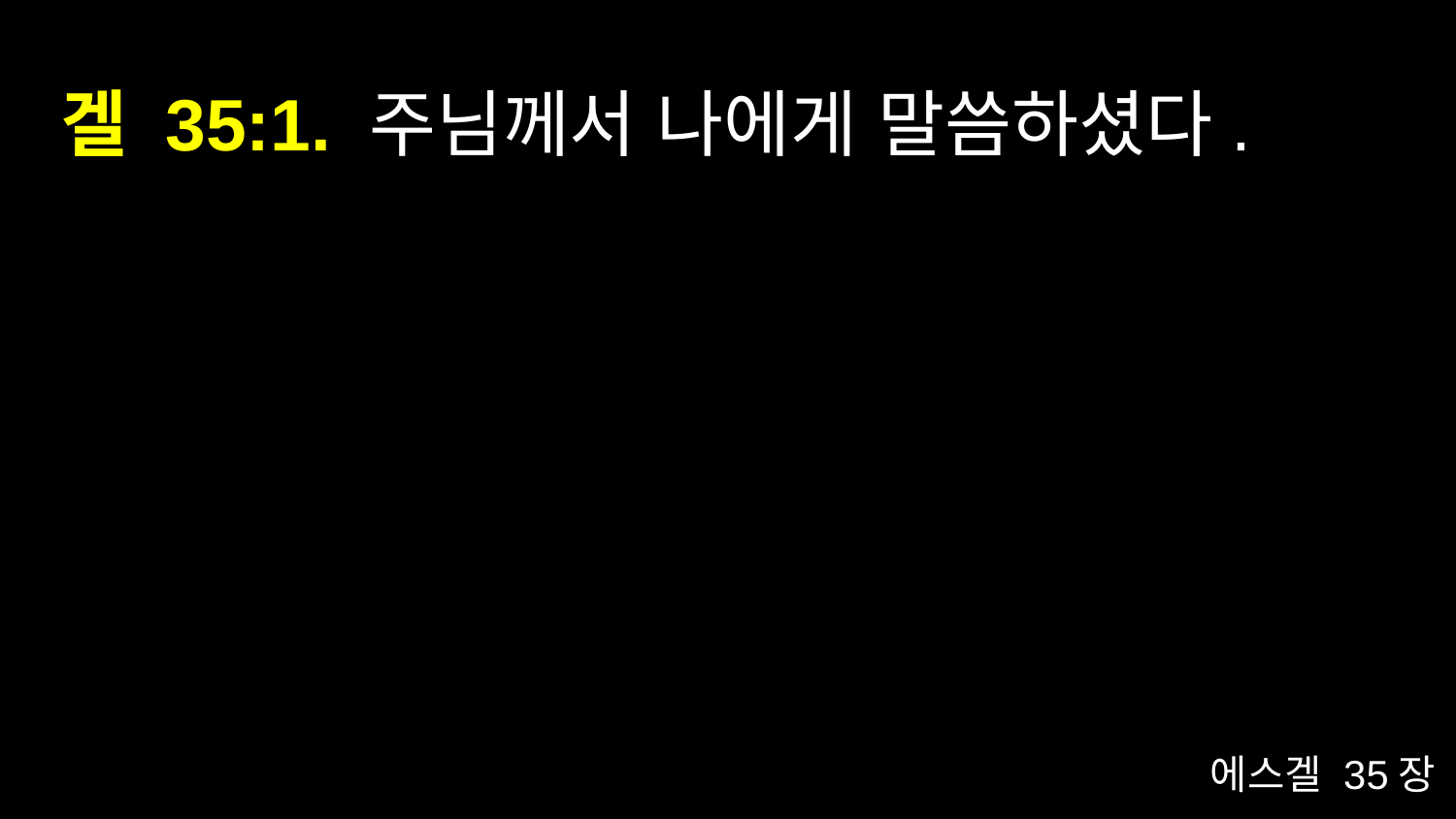

# 겔 35:1. 주님께서 나에게 말씀하셨다.
에스겔 35장